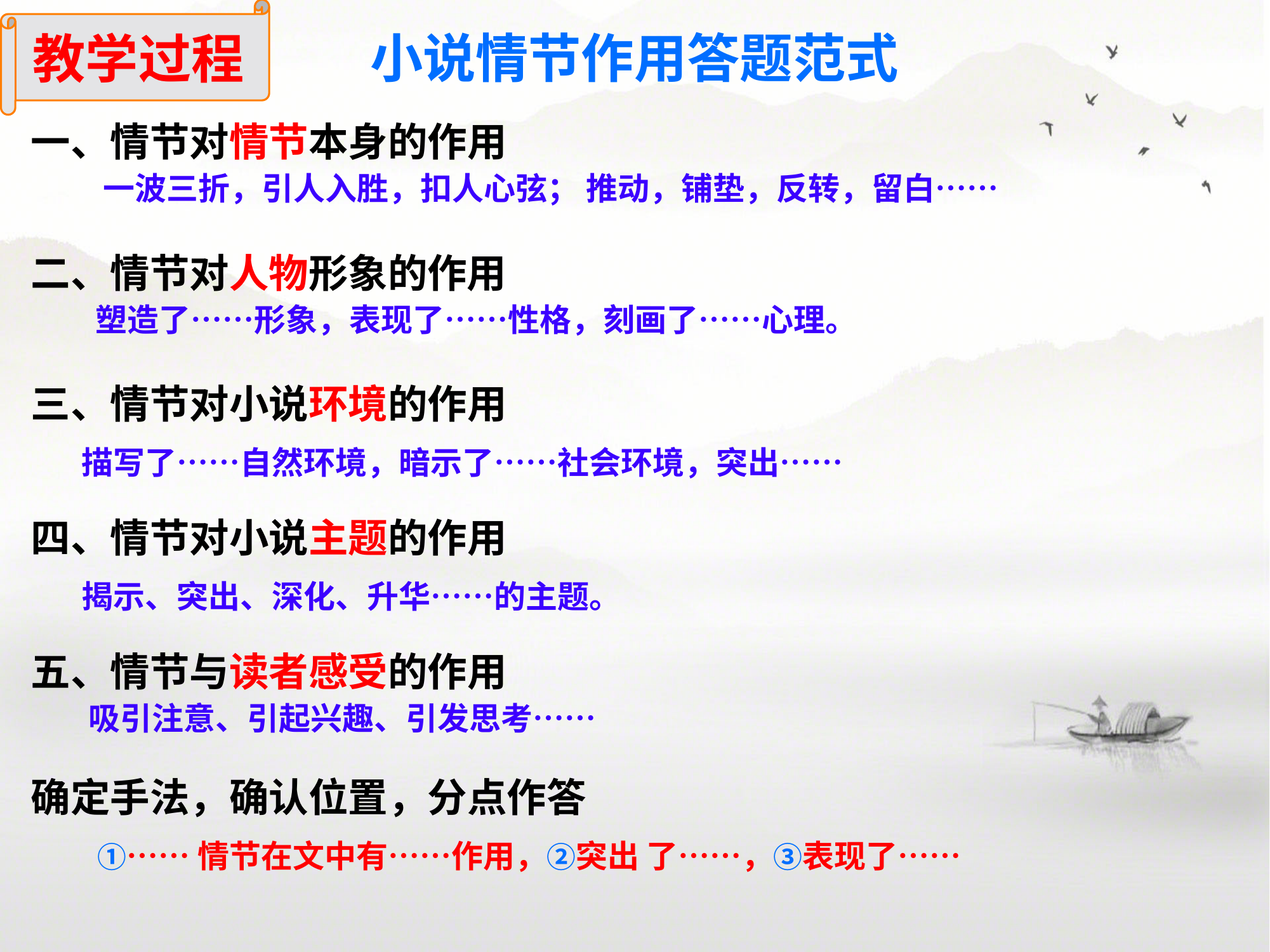

教学过程
小说情节作用答题范式
一、情节对情节本身的作用
         一波三折，引人入胜，扣人心弦； 推动，铺垫，反转，留白……
二、情节对人物形象的作用
        塑造了……形象，表现了……性格，刻画了……心理。
三、情节对小说环境的作用
      描写了……自然环境，暗示了……社会环境，突出……
四、情节对小说主题的作用
      揭示、突出、深化、升华……的主题。
五、情节与读者感受的作用
       吸引注意、引起兴趣、引发思考……
确定手法，确认位置，分点作答
①……情节在文中有……作用，②突出 了……，③表现了……